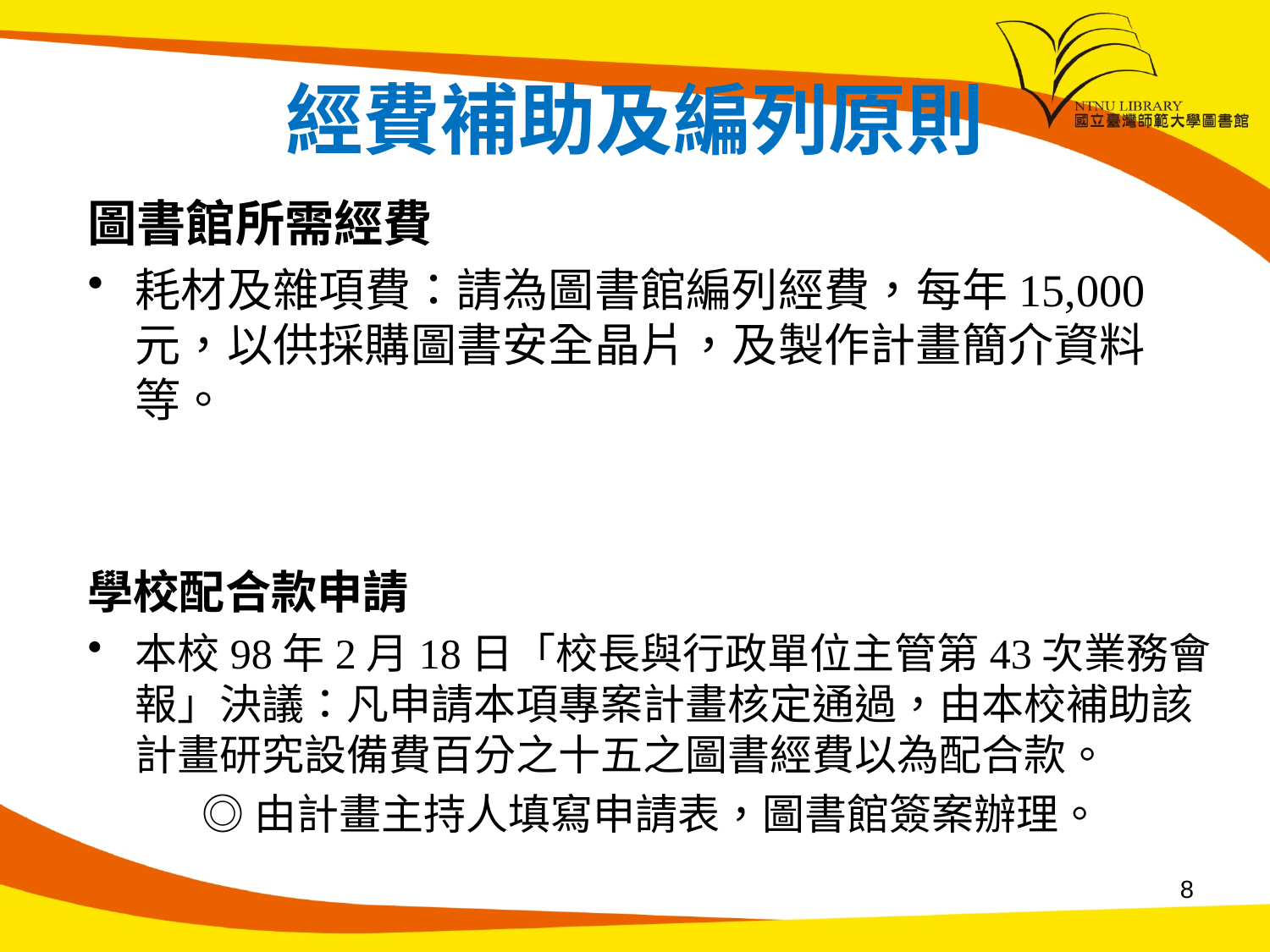

# 經費補助及編列原則
圖書館所需經費
耗材及雜項費：請為圖書館編列經費，每年15,000元，以供採購圖書安全晶片，及製作計畫簡介資料等。

學校配合款申請
本校98年2月18日「校長與行政單位主管第43次業務會報」決議：凡申請本項專案計畫核定通過，由本校補助該計畫研究設備費百分之十五之圖書經費以為配合款。
            ◎由計畫主持人填寫申請表，圖書館簽案辦理。
8